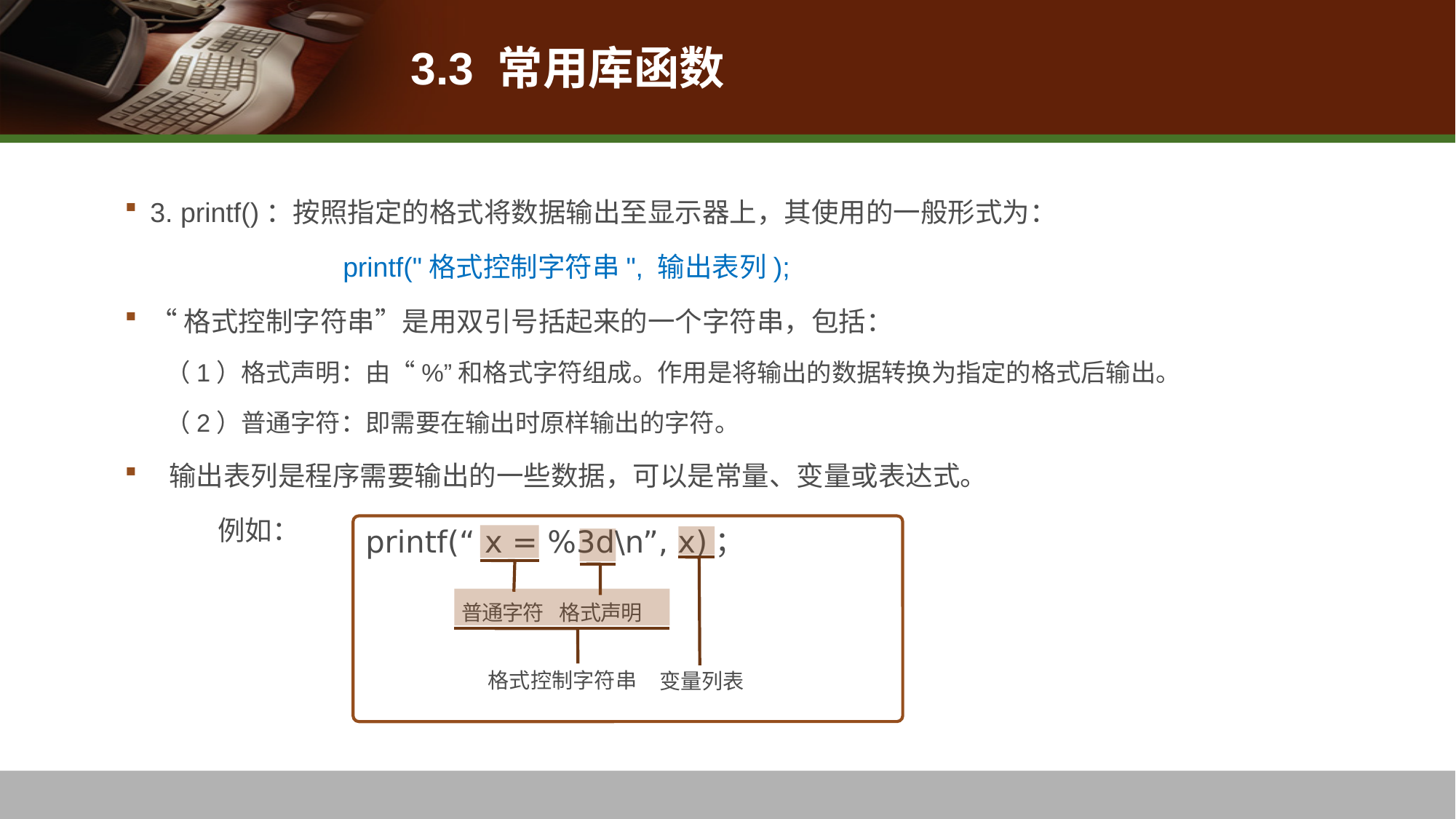

# 3.3 常用库函数
3. printf()：按照指定的格式将数据输出至显示器上，其使用的一般形式为：
		printf("格式控制字符串", 输出表列);
“格式控制字符串”是用双引号括起来的一个字符串，包括：
（1）格式声明：由“%”和格式字符组成。作用是将输出的数据转换为指定的格式后输出。
（2）普通字符：即需要在输出时原样输出的字符。
  输出表列是程序需要输出的一些数据，可以是常量、变量或表达式。
              例如：
printf(“ x = %3d\n”, x)；

普通字符    格式声明
格式控制字符串
变量列表